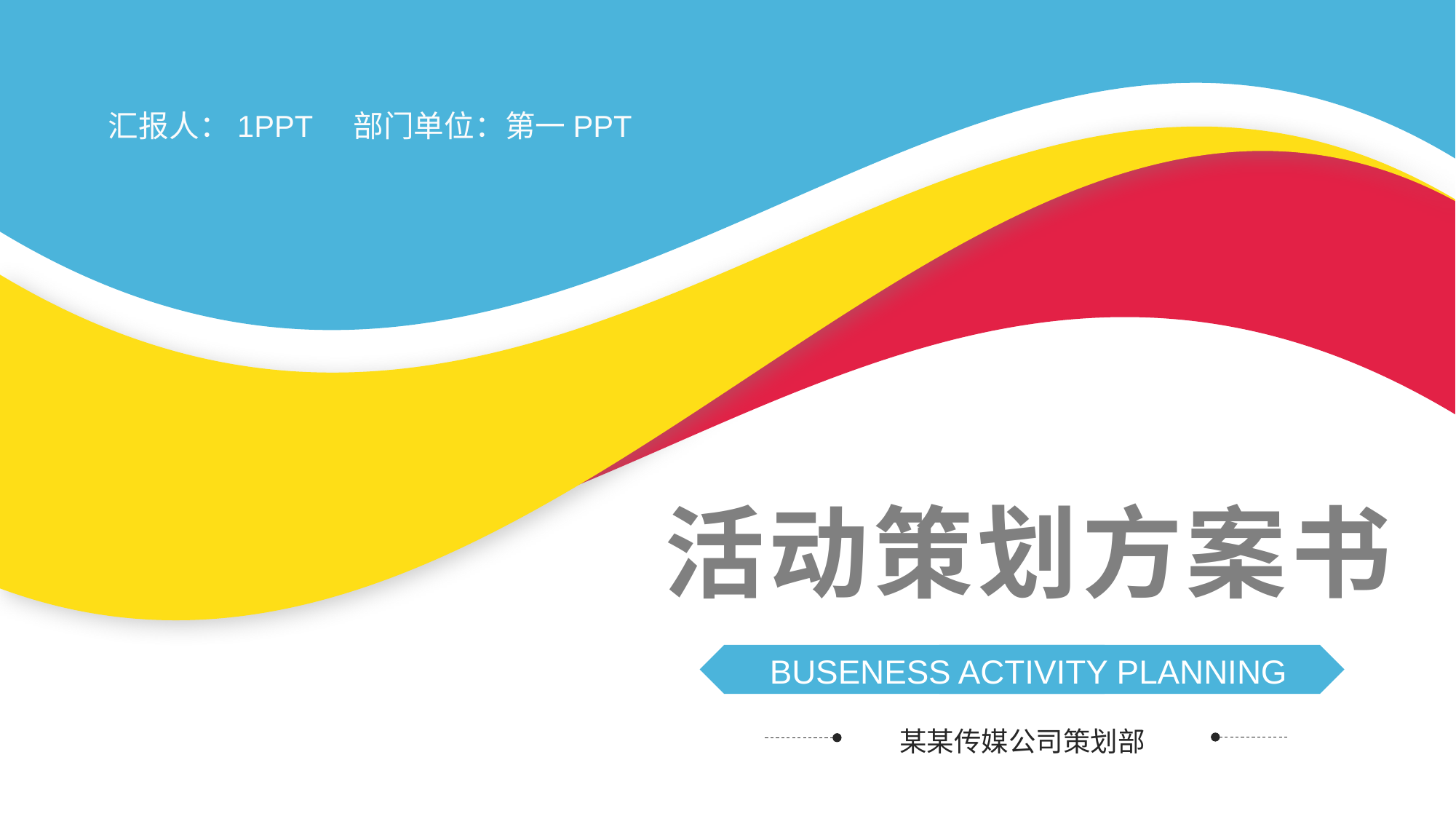

汇报人：1PPT    部门单位：第一PPT

活动策划方案书

BUSENESS ACTIVITY PLANNING
某某传媒公司策划部